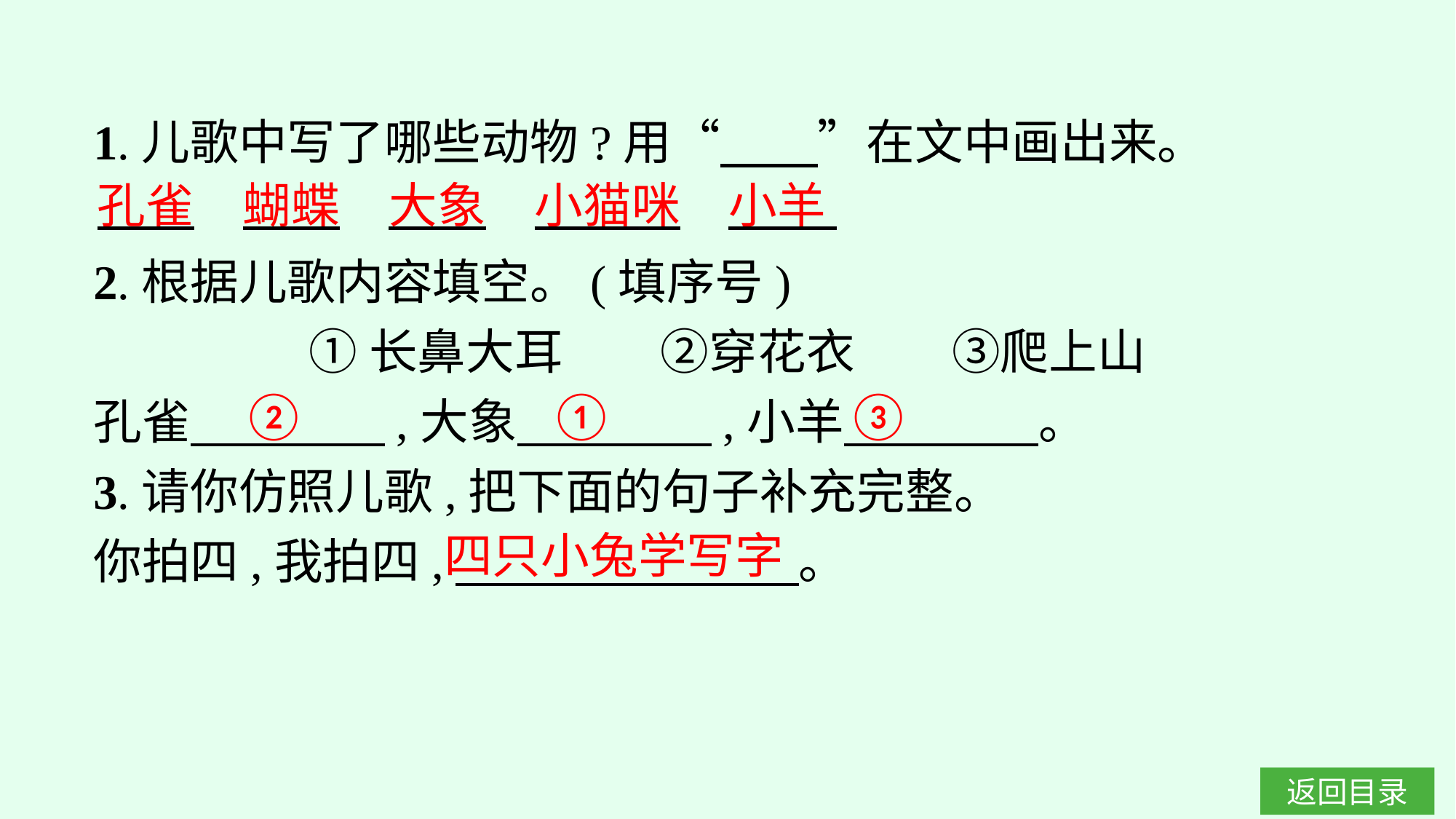

1.儿歌中写了哪些动物?用“　　”在文中画出来。

2.根据儿歌内容填空。(填序号)
①长鼻大耳　　②穿花衣　　③爬上山
孔雀　　　　,大象　　　　,小羊　　　　。
3.请你仿照儿歌,把下面的句子补充完整。
你拍四,我拍四,　                           。
孔雀　蝴蝶　大象　小猫咪　小羊
①
③
②
四只小兔学写字